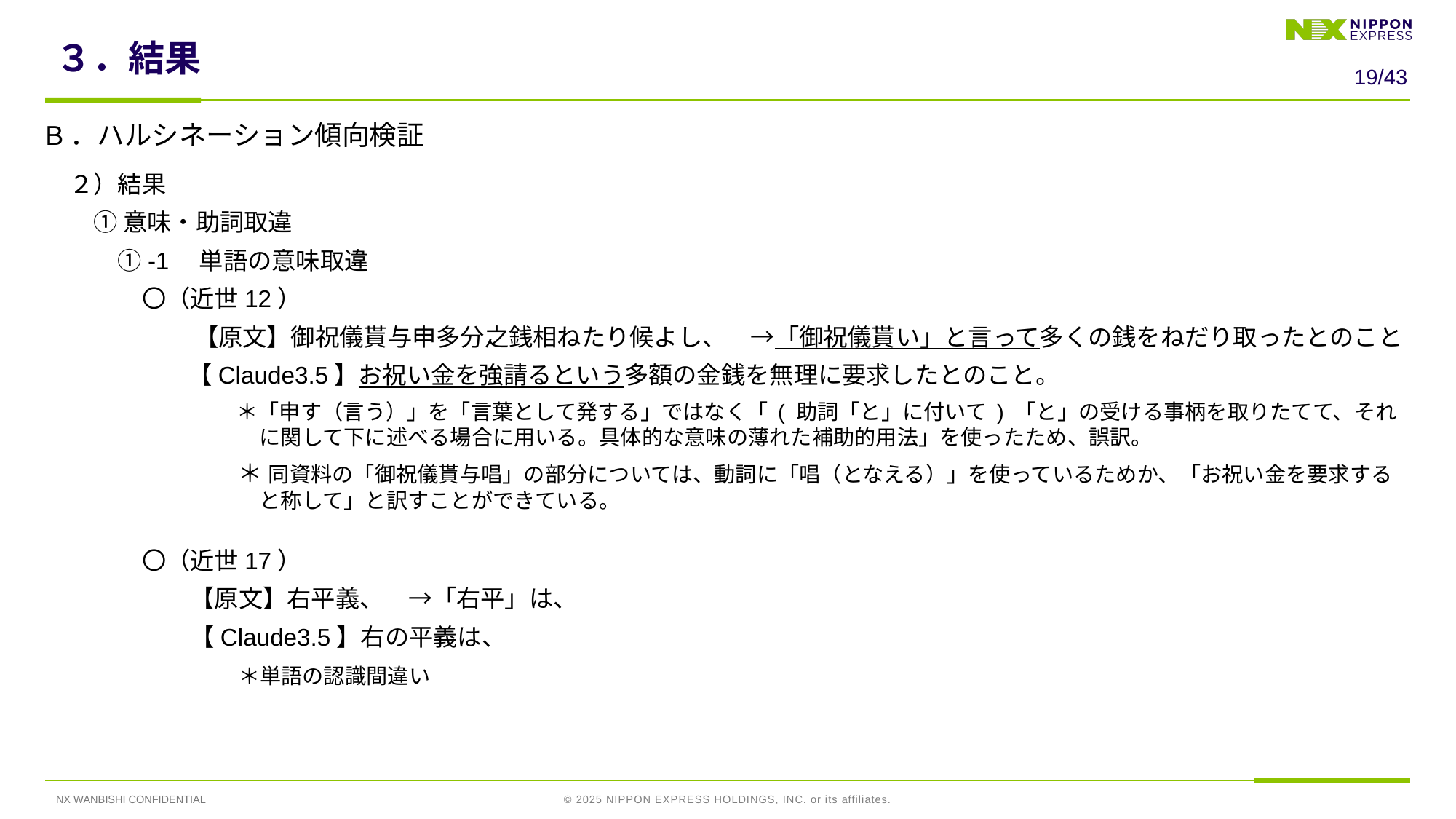

# ３．結果
19/43
B．ハルシネーション傾向検証
　２）結果
　　① 意味・助詞取違
　　　①-1　単語の意味取違
　　　　〇（近世12）
　　　　　　　【原文】御祝儀貰与申多分之銭相ねたり候よし、　→「御祝儀貰い」と言って多くの銭をねだり取ったとのこと
　　　　    　【Claude3.5】お祝い金を強請るという多額の金銭を無理に要求したとのこと。
　　　　　　　　　＊「申す（言う）」を「言葉として発する」ではなく「 ( 助詞「と」に付いて ) 「と」の受ける事柄を取りたてて、それに関して下に述べる場合に用いる。具体的な意味の薄れた補助的用法」を使ったため、誤訳。
　　　　　　　　＊ 同資料の「御祝儀貰与唱」の部分については、動詞に「唱（となえる）」を使っているためか、「お祝い金を要求すると称して」と訳すことができている。

　　　　〇（近世17）
　　　　　　【原文】右平義、　→「右平」は、
　　　　　　【Claude3.5】右の平義は、
　　　　　　　　＊単語の認識間違い

NX WANBISHI CONFIDENTIAL